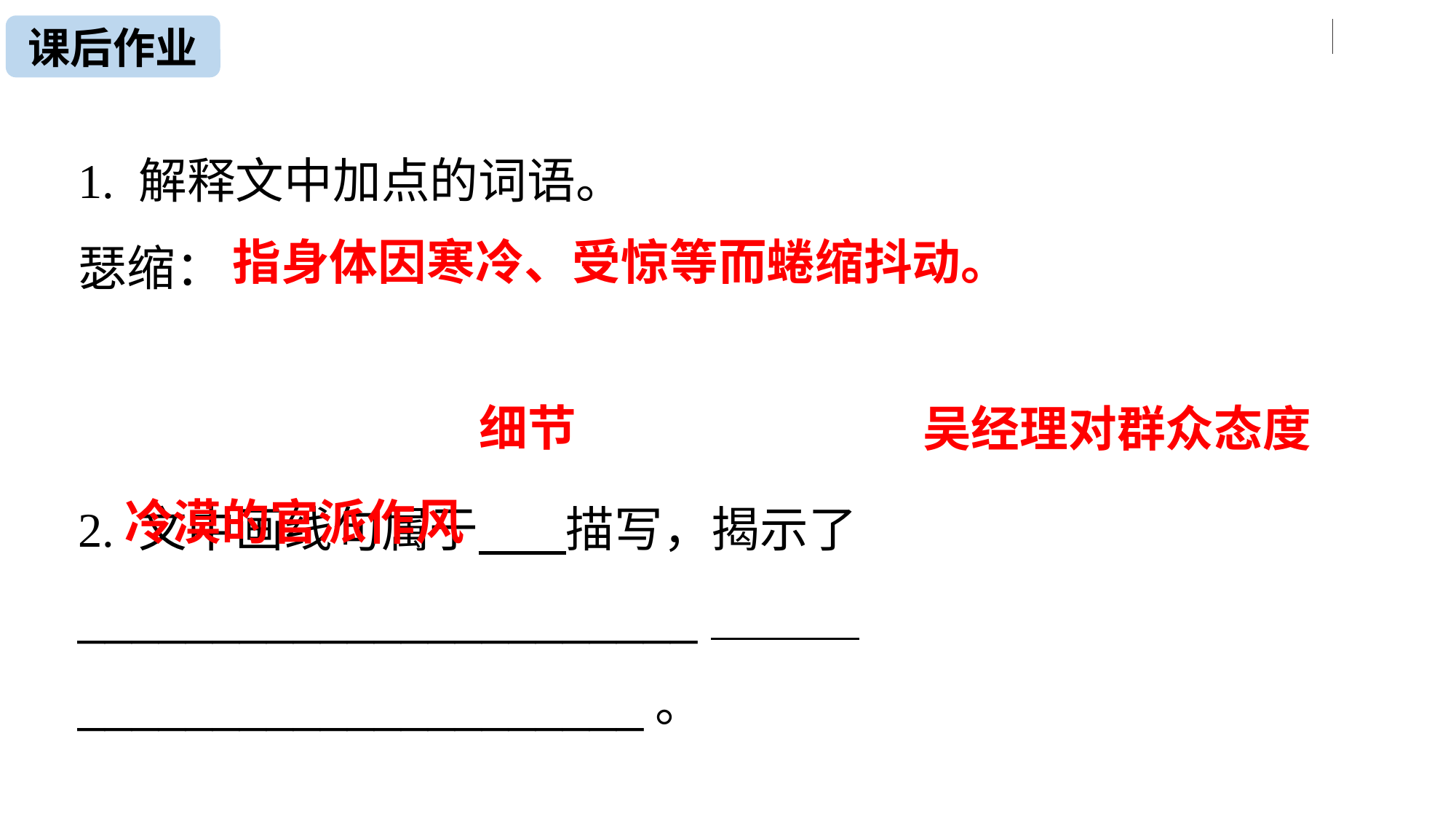

课后作业
1. 解释文中加点的词语。
瑟缩：

2. 文中画线句属于        描写，揭示了_______________________
_____________________。
指身体因寒冷、受惊等而蜷缩抖动。
细节
吴经理对群众态度
冷漠的官派作风